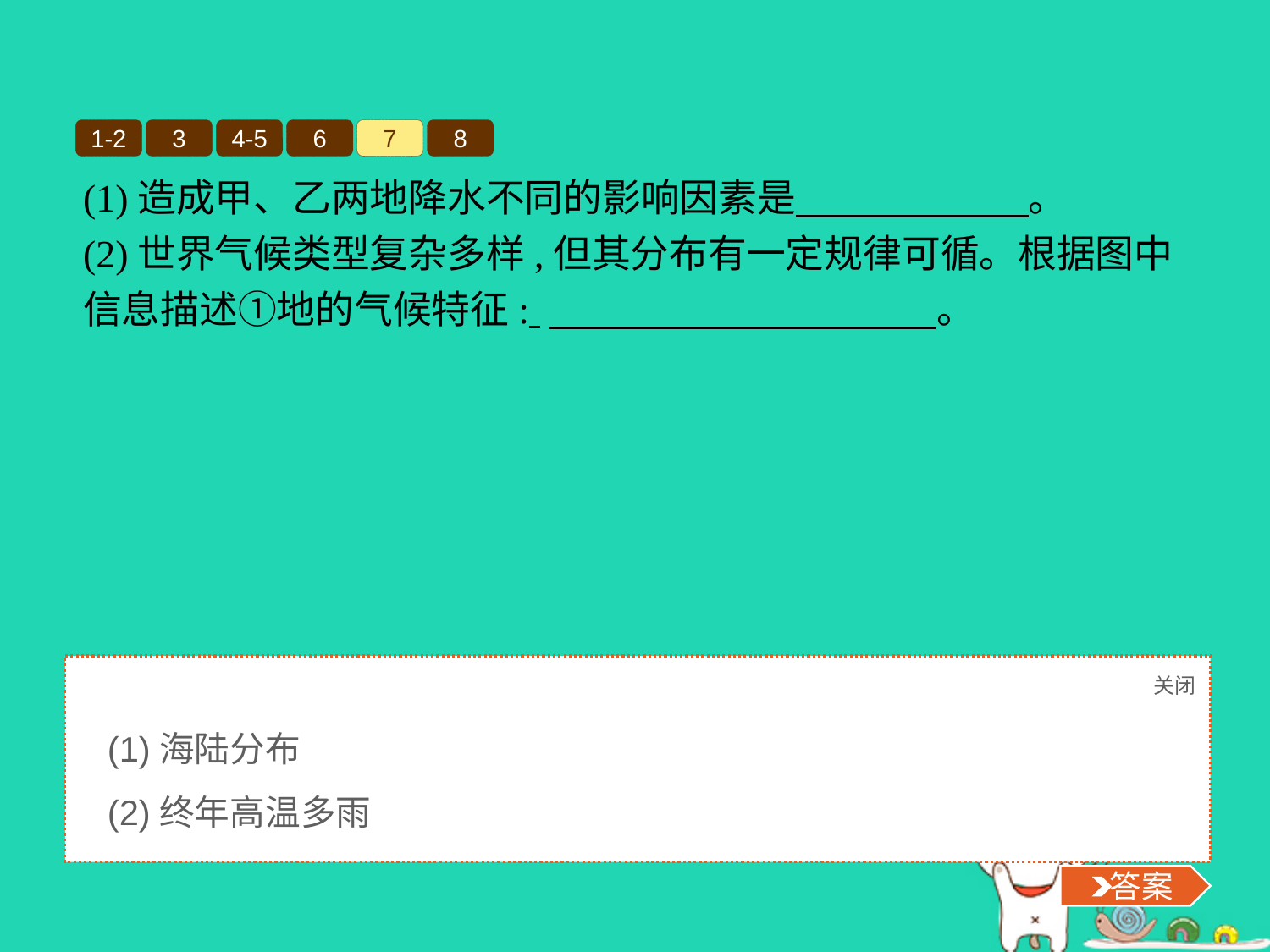

1-2
3
4-5
6
7
8
(1)造成甲、乙两地降水不同的影响因素是　　　　　　。
(2)世界气候类型复杂多样,但其分布有一定规律可循。根据图中信息描述①地的气候特征: 　　　　　　　　　　。

关闭
  答案

(1)海陆分布
(2)终年高温多雨
  答案